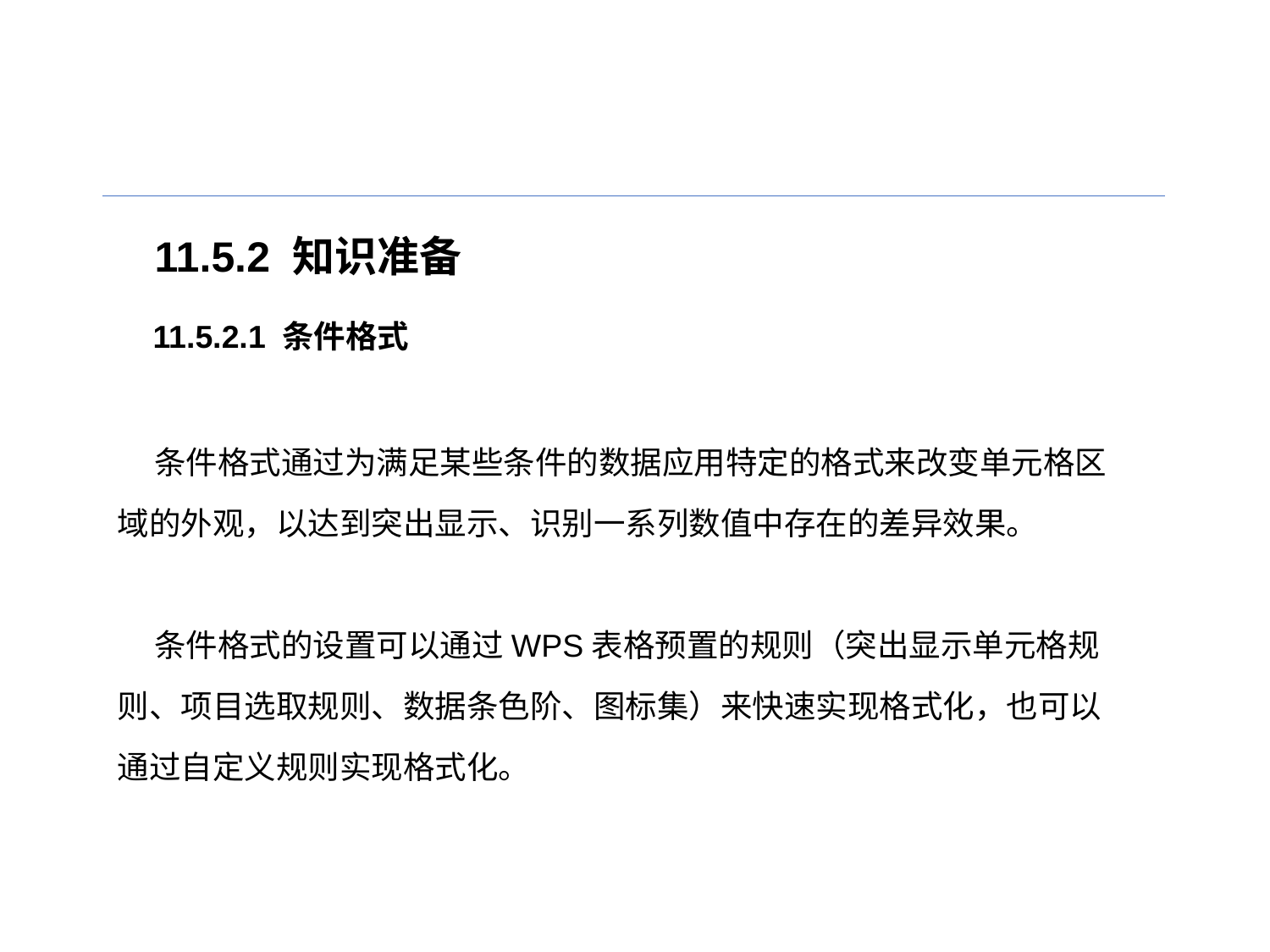

11.5.2 知识准备
11.5.2.1 条件格式
条件格式通过为满足某些条件的数据应用特定的格式来改变单元格区域的外观，以达到突出显示、识别一系列数值中存在的差异效果。
条件格式的设置可以通过WPS表格预置的规则（突出显示单元格规则、项目选取规则、数据条色阶、图标集）来快速实现格式化，也可以通过自定义规则实现格式化。